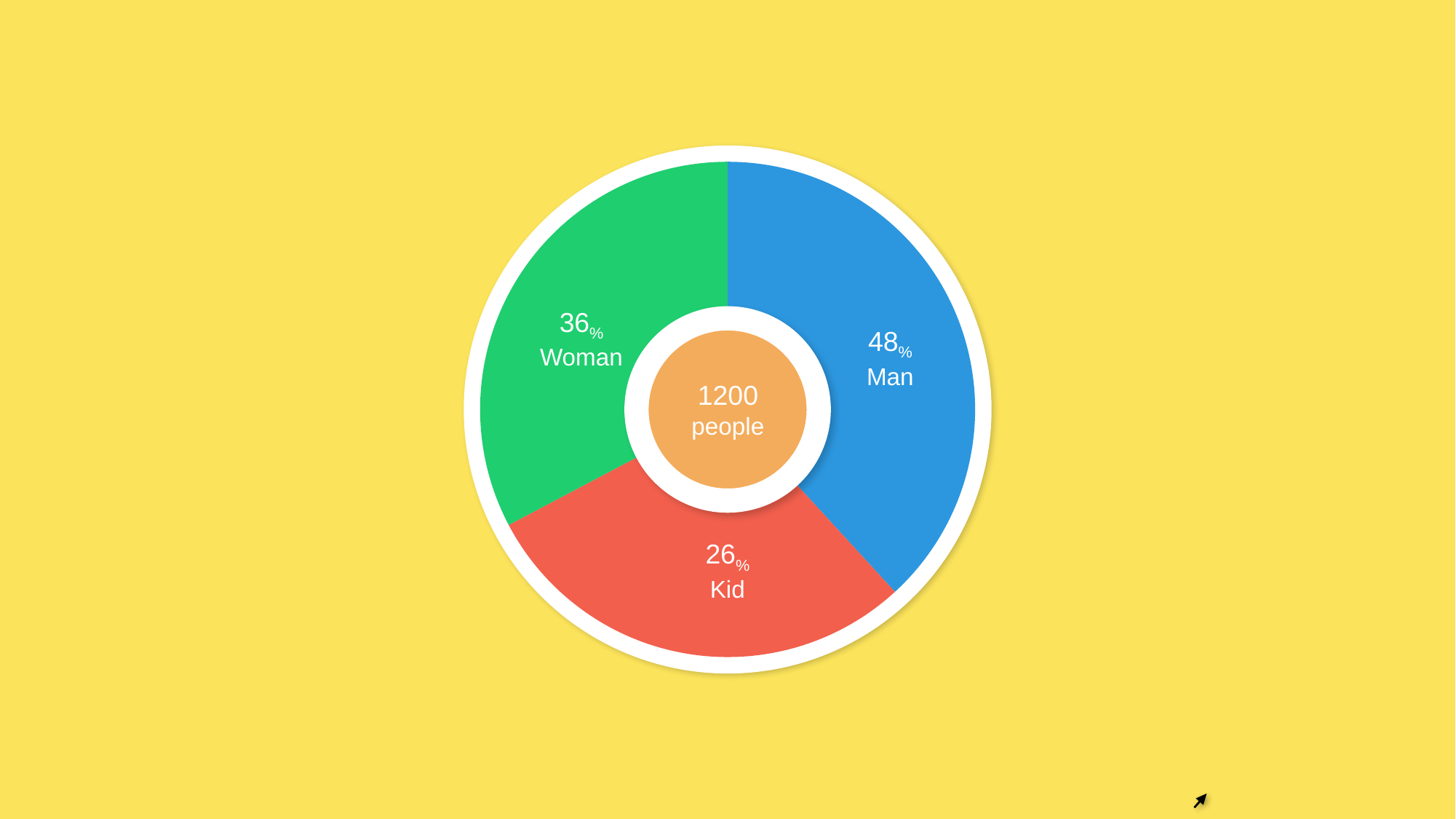

### Chart

| Category | 销售额 |
|---|---|
| 第一季度 | 4.2 |
| 第二季度 | 3.2 |
|  | None |
| 第四季度 | 3.6 |
36%
Woman

48%
Man
1200
people
26%
Kid